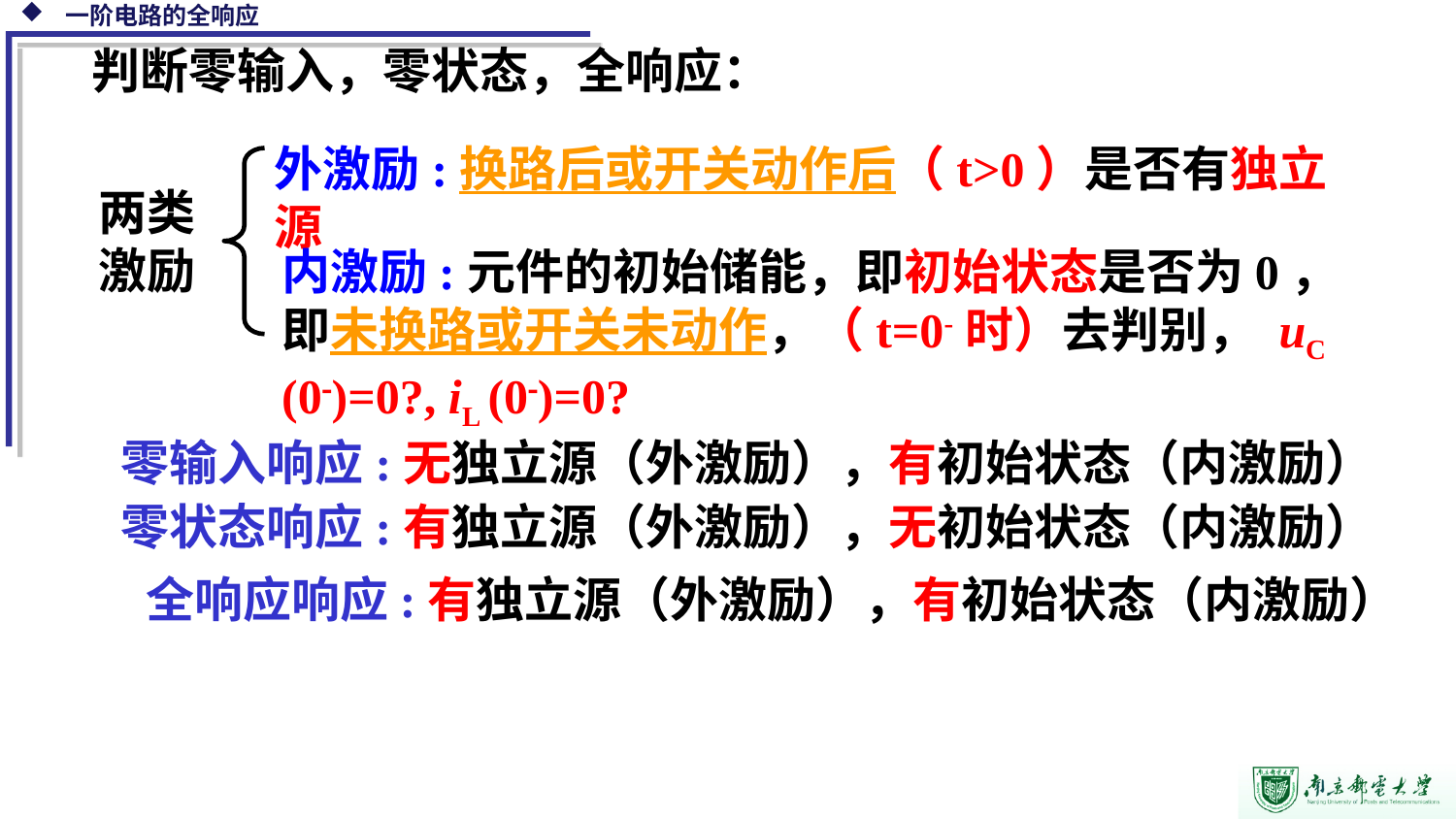

判断零输入，零状态，全响应：
外激励:换路后或开关动作后（t>0）是否有独立源

两类激励
内激励:元件的初始储能，即初始状态是否为0，即未换路或开关未动作，（t=0-时）去判别， uC (0−)=0?, iL (0−)=0?
零输入响应:无独立源（外激励），有初始状态（内激励）
零状态响应:有独立源（外激励），无初始状态（内激励）
全响应响应:有独立源（外激励），有初始状态（内激励）